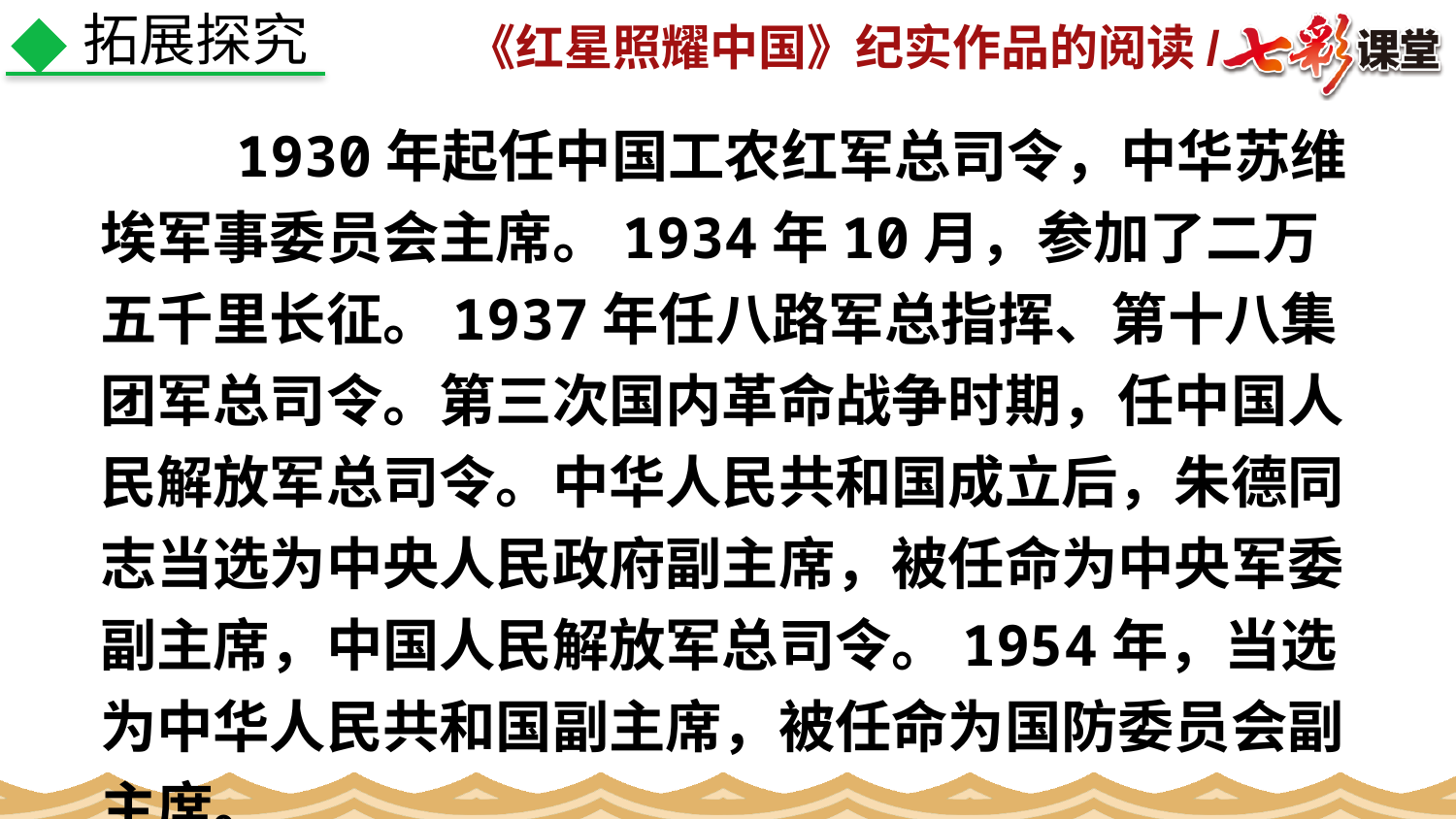

拓展探究

    1930年起任中国工农红军总司令，中华苏维埃军事委员会主席。1934年10月，参加了二万五千里长征。1937年任八路军总指挥、第十八集团军总司令。第三次国内革命战争时期，任中国人民解放军总司令。中华人民共和国成立后，朱德同志当选为中央人民政府副主席，被任命为中央军委副主席，中国人民解放军总司令。1954年，当选为中华人民共和国副主席，被任命为国防委员会副主席。